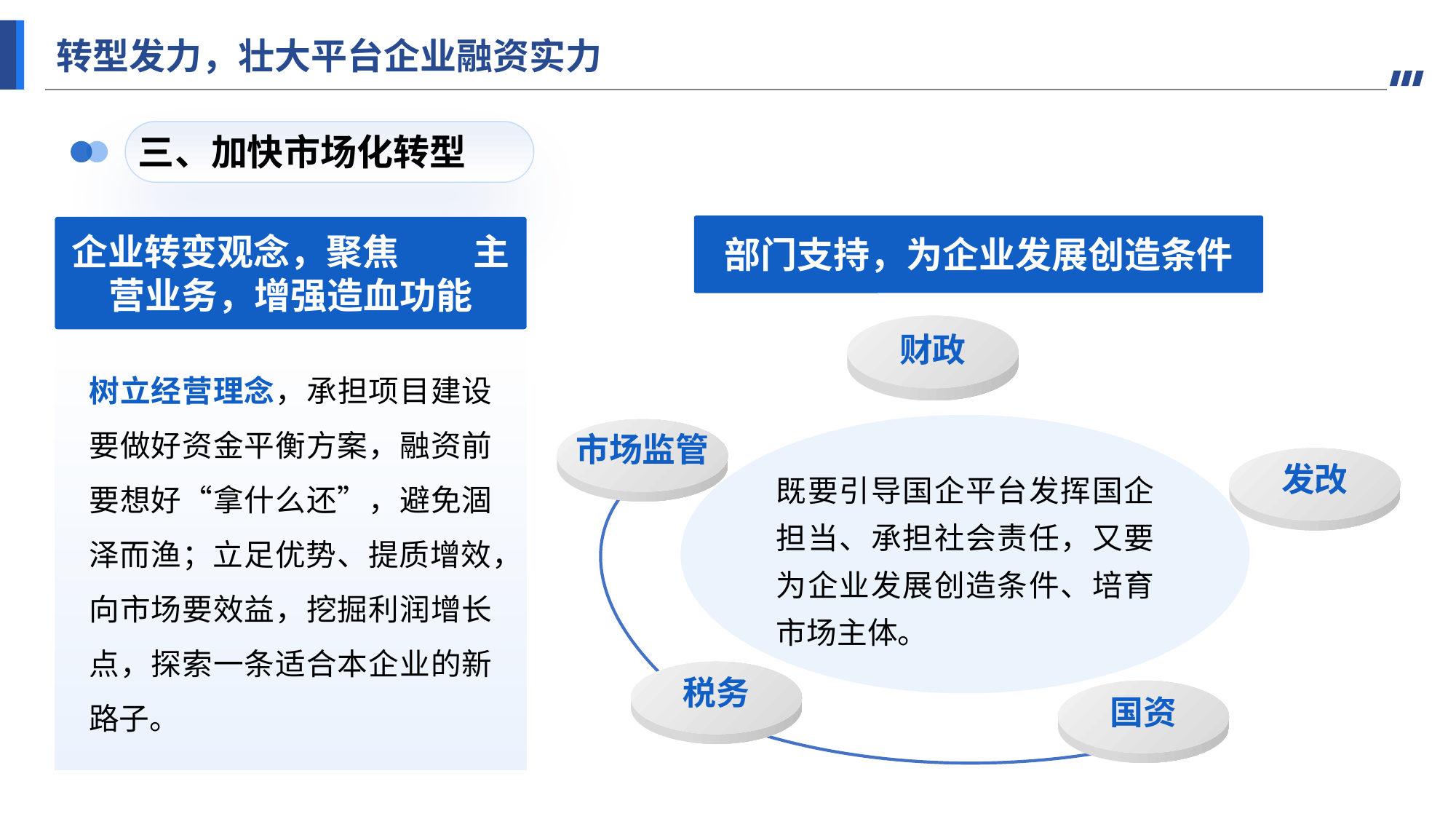

转型发力，壮大平台企业融资实力

三、加快市场化转型

部门支持，为企业发展创造条件

企业转变观念，聚焦         主营业务，增强造血功能

树立经营理念，承担项目建设要做好资金平衡方案，融资前要想好“拿什么还”，避免涸泽而渔；立足优势、提质增效，向市场要效益，挖掘利润增长点，探索一条适合本企业的新路子。

财政

既要引导国企平台发挥国企担当、承担社会责任，又要为企业发展创造条件、培育市场主体。

市场监管

发改

税务

国资